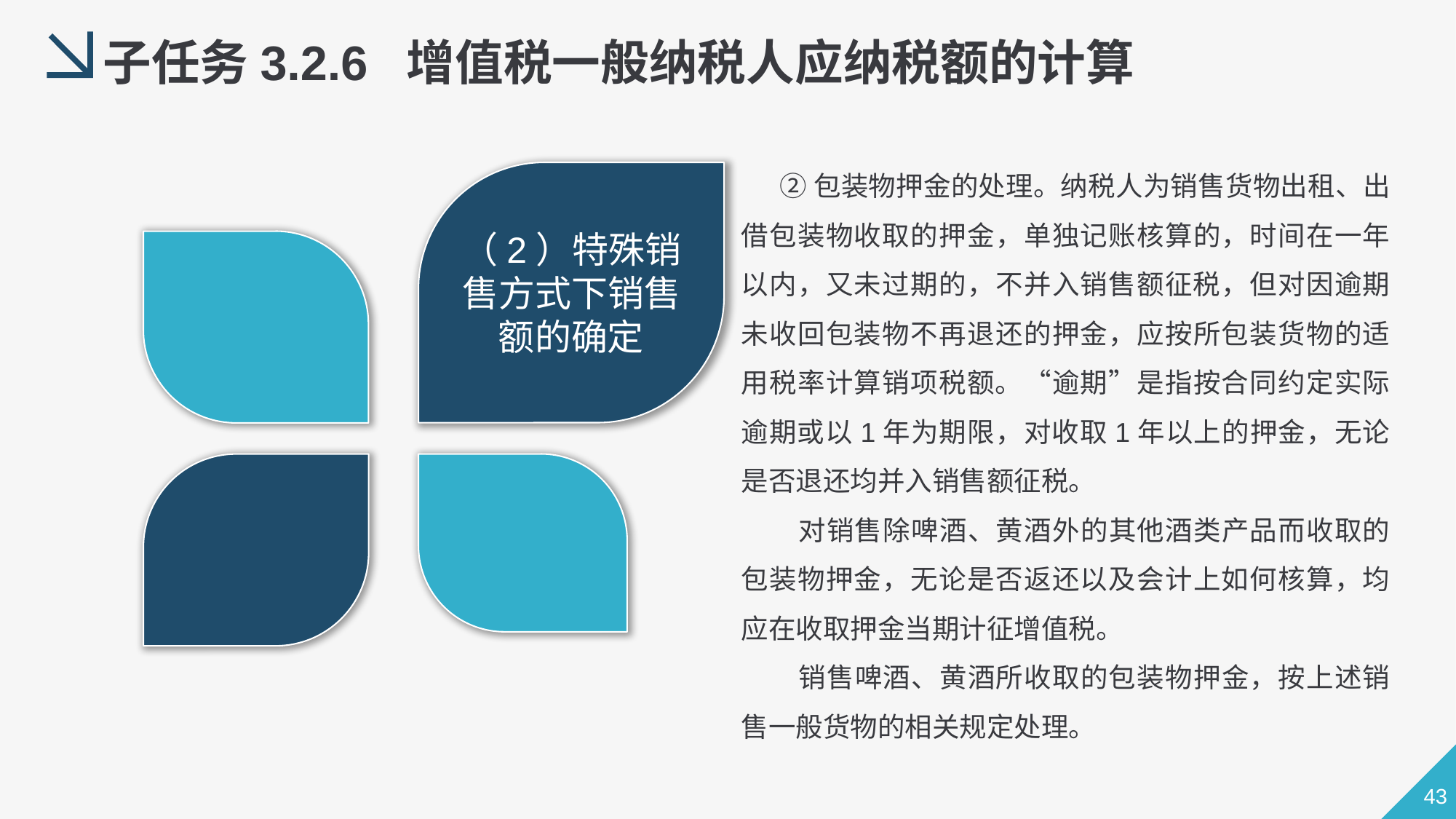

子任务3.2.6  增值税一般纳税人应纳税额的计算

      ②包装物押金的处理。纳税人为销售货物出租、出借包装物收取的押金，单独记账核算的，时间在一年以内，又未过期的，不并入销售额征税，但对因逾期未收回包装物不再退还的押金，应按所包装货物的适用税率计算销项税额。“逾期”是指按合同约定实际逾期或以1年为期限，对收取1年以上的押金，无论是否退还均并入销售额征税。
       对销售除啤酒、黄酒外的其他酒类产品而收取的包装物押金，无论是否返还以及会计上如何核算，均应在收取押金当期计征增值税。
       销售啤酒、黄酒所收取的包装物押金，按上述销售一般货物的相关规定处理。
（2）特殊销售方式下销售额的确定